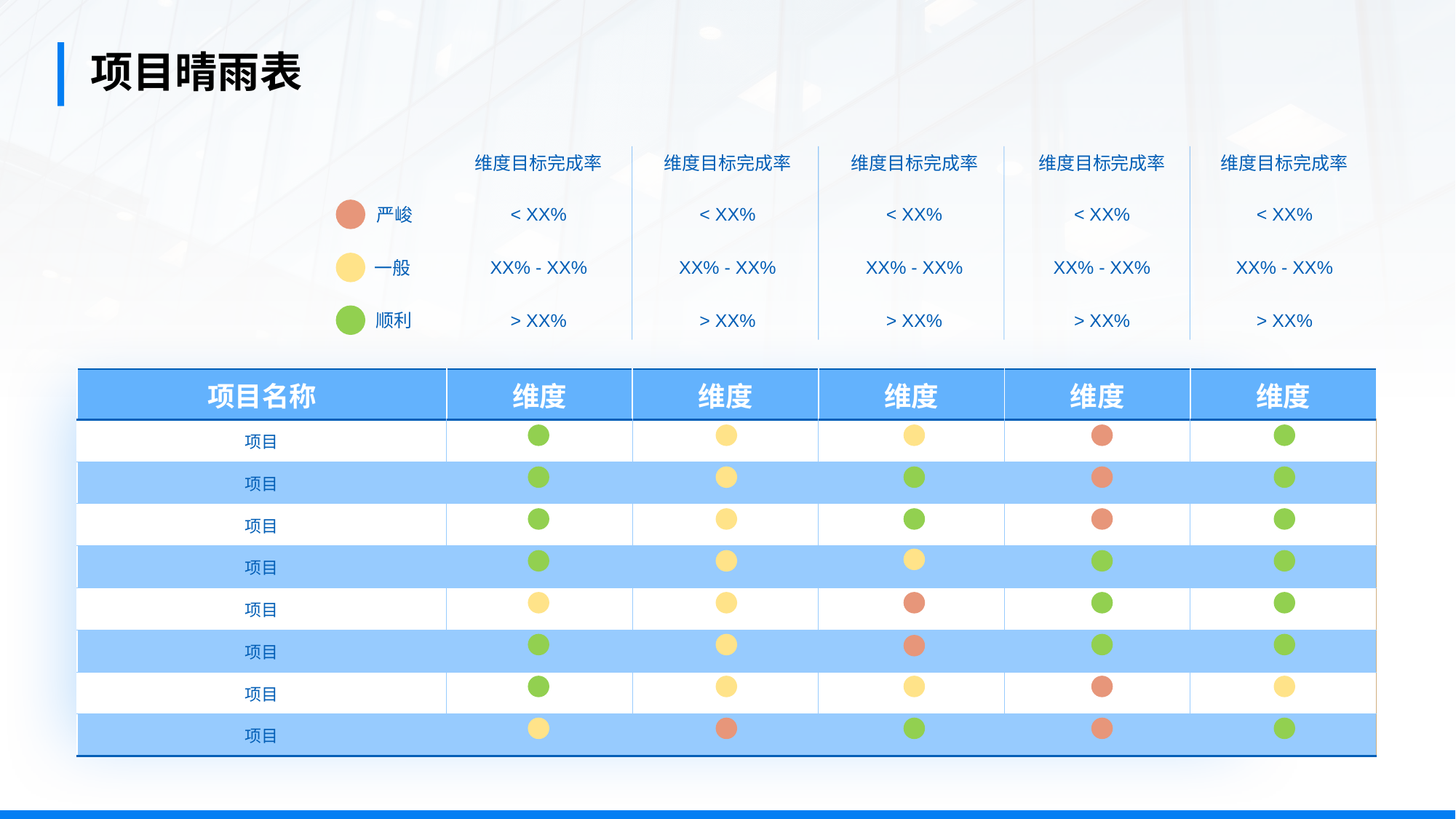

项目晴雨表
维度目标完成率
< XX%
XX% - XX%
> XX%
维度目标完成率
< XX%
XX% - XX%
> XX%
维度目标完成率
< XX%
XX% - XX%
> XX%
维度目标完成率
< XX%
XX% - XX%
> XX%
维度目标完成率
< XX%
XX% - XX%
> XX%
严峻

一般

顺利

| 项目名称 | 维度 | 维度 | 维度 | 维度 | 维度 |
| --- | --- | --- | --- | --- | --- |
| 项目 |  |  |  |  |  |
| 项目 |  |  |  |  |  |
| 项目 |  |  |  |  |  |
| 项目 |  |  |  |  |  |
| 项目 |  |  |  |  |  |
| 项目 |  |  |  |  |  |
| 项目 |  |  |  |  |  |
| 项目 |  |  |  |  |  |